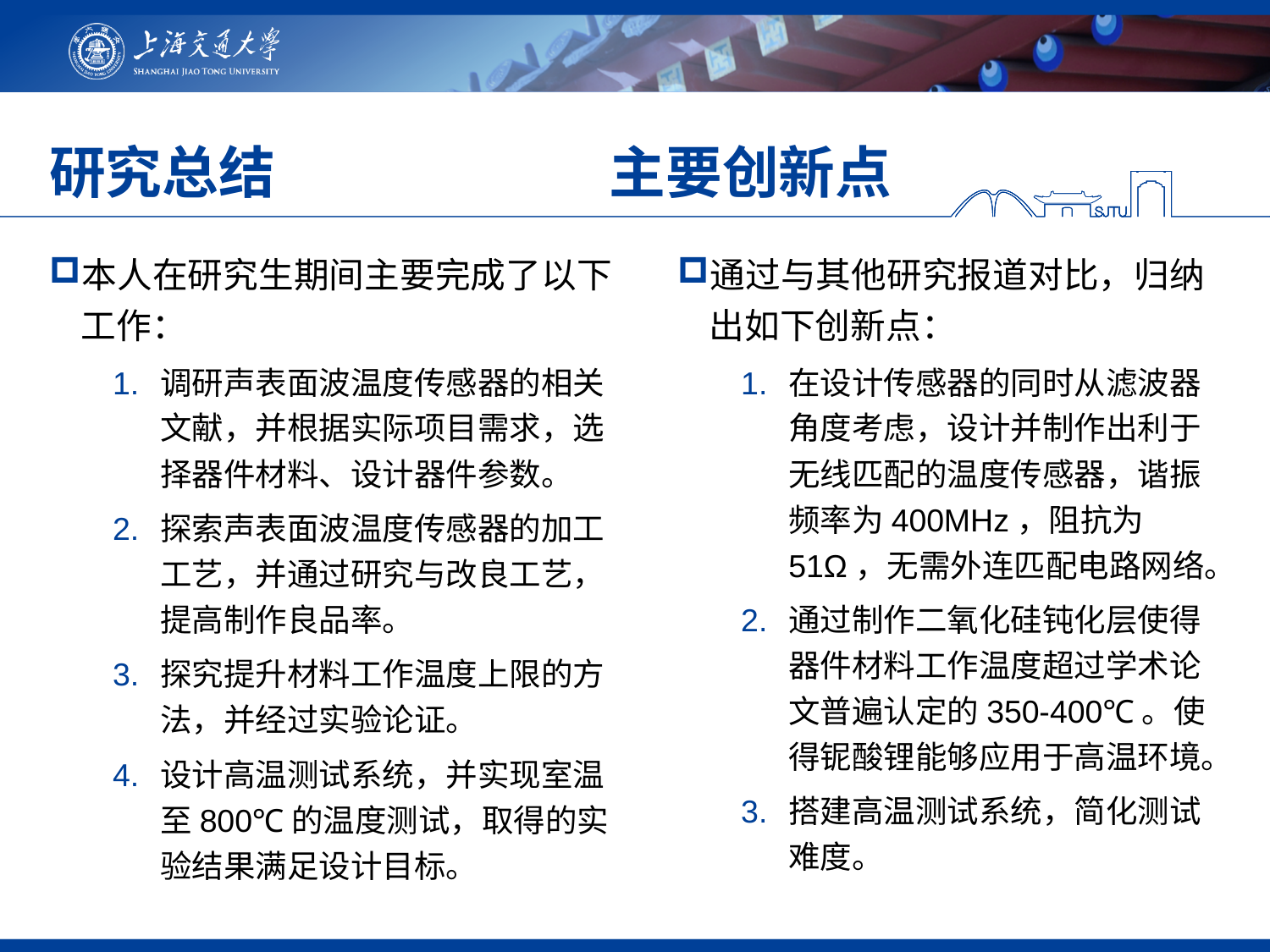

# 研究总结                          主要创新点
本人在研究生期间主要完成了以下工作：
调研声表面波温度传感器的相关文献，并根据实际项目需求，选择器件材料、设计器件参数。
探索声表面波温度传感器的加工工艺，并通过研究与改良工艺，提高制作良品率。
探究提升材料工作温度上限的方法，并经过实验论证。
设计高温测试系统，并实现室温至800℃的温度测试，取得的实验结果满足设计目标。

通过与其他研究报道对比，归纳出如下创新点：
在设计传感器的同时从滤波器角度考虑，设计并制作出利于无线匹配的温度传感器，谐振频率为400MHz，阻抗为51Ω，无需外连匹配电路网络。
通过制作二氧化硅钝化层使得器件材料工作温度超过学术论文普遍认定的350-400℃。使得铌酸锂能够应用于高温环境。
搭建高温测试系统，简化测试难度。